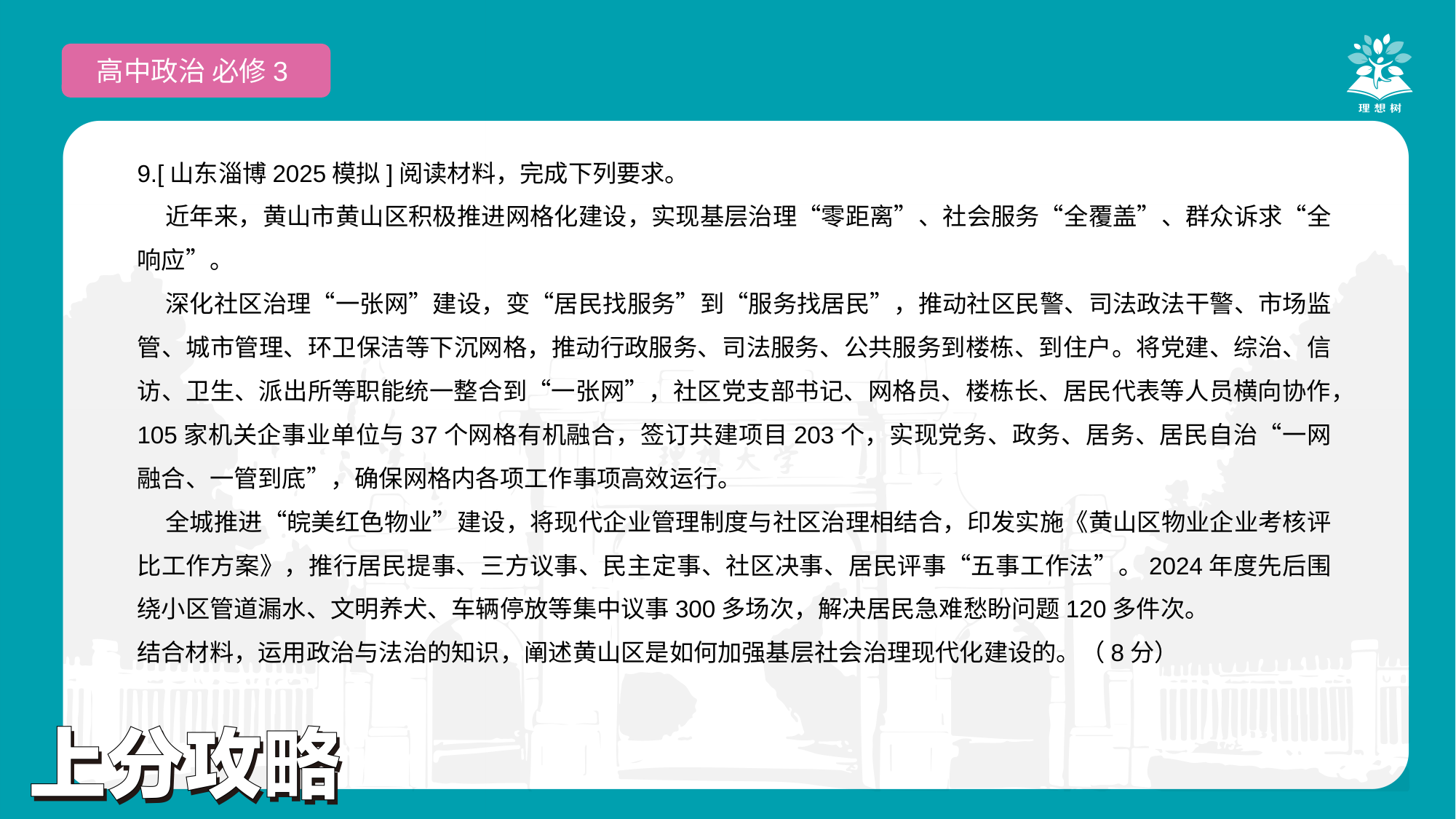

高中政治 必修3
9.[山东淄博2025模拟]阅读材料，完成下列要求。
    近年来，黄山市黄山区积极推进网格化建设，实现基层治理“零距离”、社会服务“全覆盖”、群众诉求“全响应”。
    深化社区治理“一张网”建设，变“居民找服务”到“服务找居民”，推动社区民警、司法政法干警、市场监管、城市管理、环卫保洁等下沉网格，推动行政服务、司法服务、公共服务到楼栋、到住户。将党建、综治、信访、卫生、派出所等职能统一整合到“一张网”，社区党支部书记、网格员、楼栋长、居民代表等人员横向协作，105家机关企事业单位与37个网格有机融合，签订共建项目203个，实现党务、政务、居务、居民自治“一网融合、一管到底”，确保网格内各项工作事项高效运行。
    全城推进“皖美红色物业”建设，将现代企业管理制度与社区治理相结合，印发实施《黄山区物业企业考核评比工作方案》，推行居民提事、三方议事、民主定事、社区决事、居民评事“五事工作法”。2024年度先后围绕小区管道漏水、文明养犬、车辆停放等集中议事300多场次，解决居民急难愁盼问题120多件次。
结合材料，运用政治与法治的知识，阐述黄山区是如何加强基层社会治理现代化建设的。（8分）